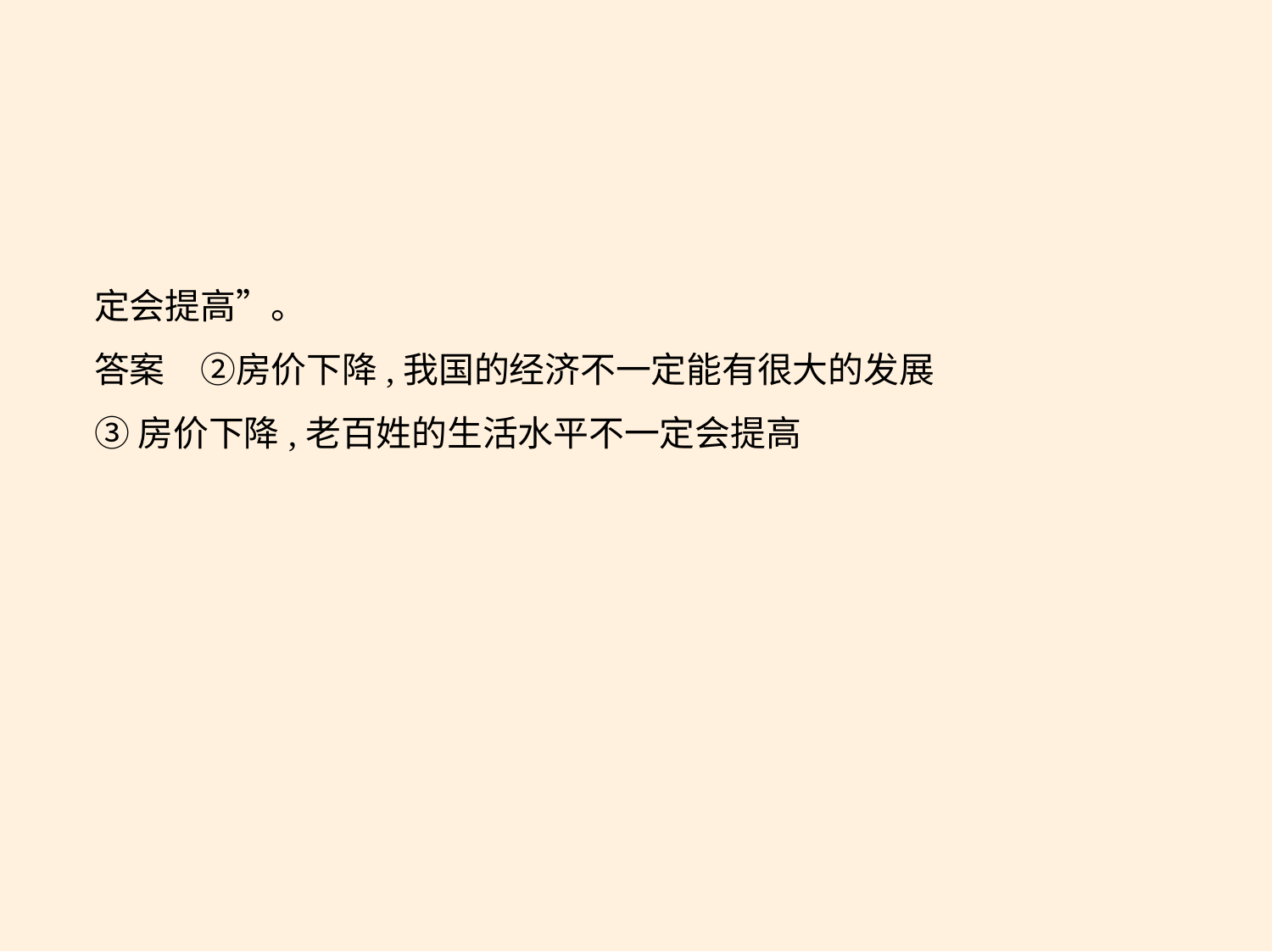

定会提高”。
答案　②房价下降,我国的经济不一定能有很大的发展
③房价下降,老百姓的生活水平不一定会提高